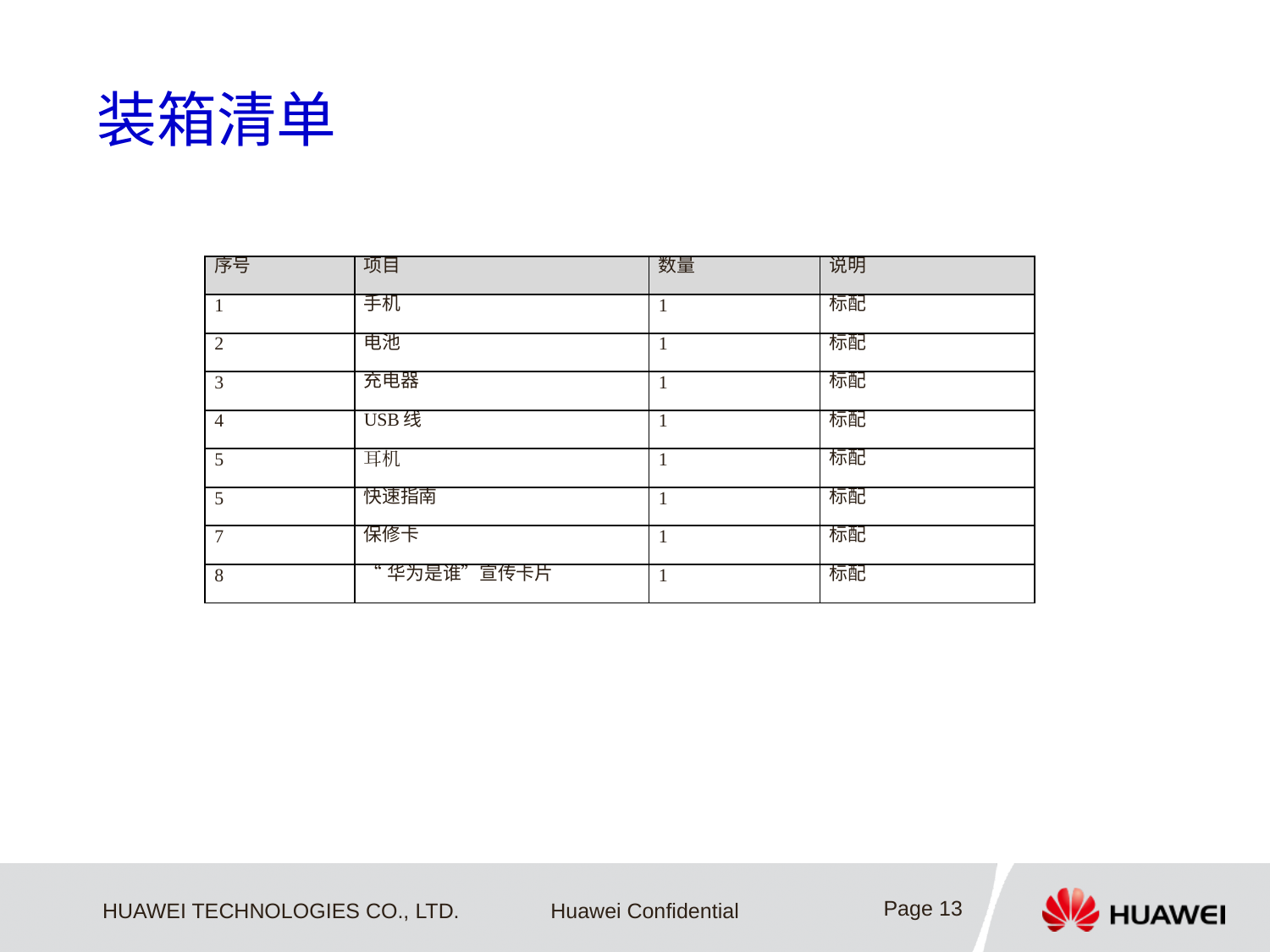

# 装箱清单
| 序号 | 项目 | 数量 | 说明 |
| --- | --- | --- | --- |
| 1 | 手机 | 1 | 标配 |
| 2 | 电池 | 1 | 标配 |
| 3 | 充电器 | 1 | 标配 |
| 4 | USB线 | 1 | 标配 |
| 5 | 耳机 | 1 | 标配 |
| 5 | 快速指南 | 1 | 标配 |
| 7 | 保修卡 | 1 | 标配 |
| 8 | “华为是谁”宣传卡片 | 1 | 标配 |
Page 13